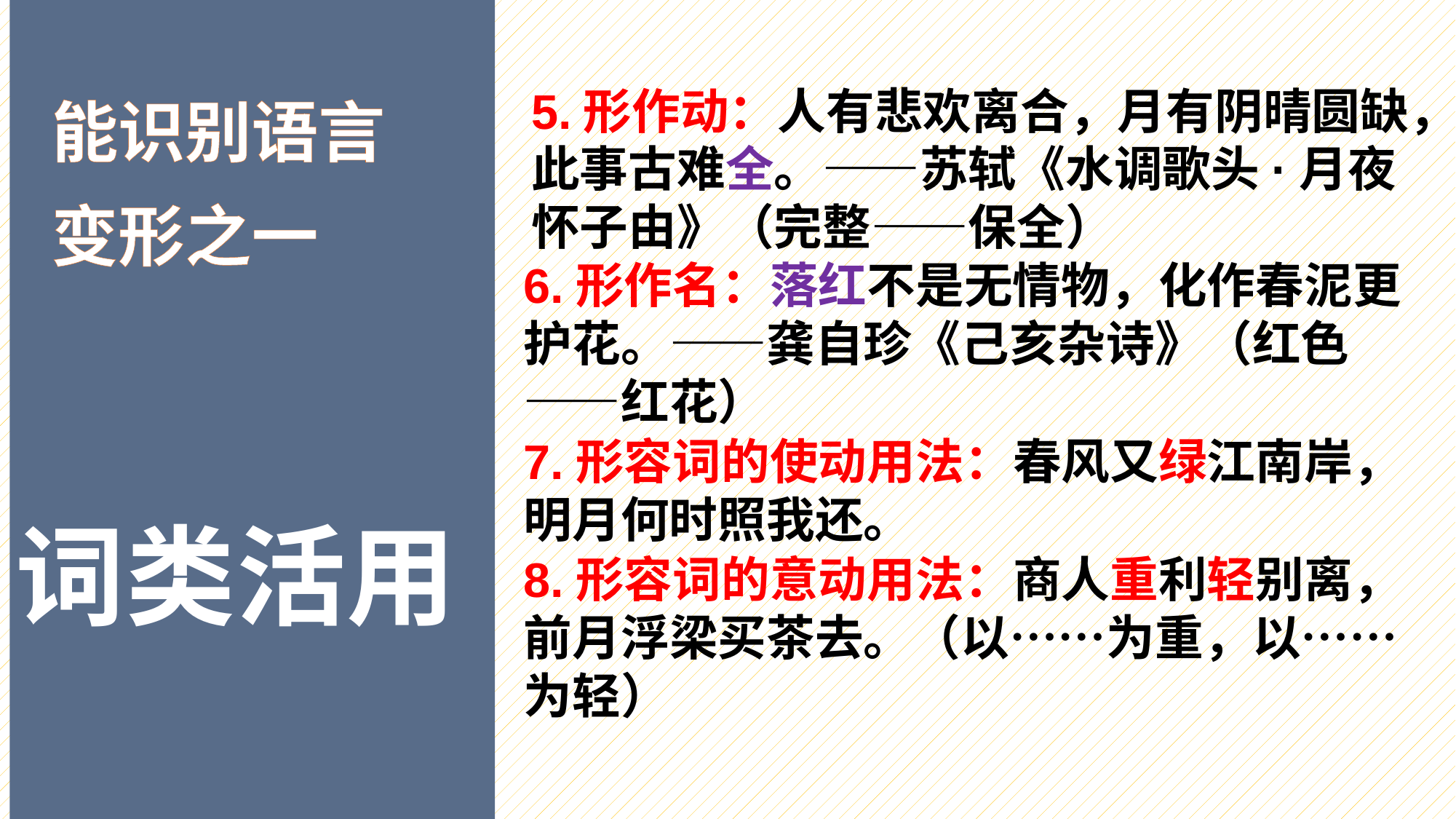

5.形作动：人有悲欢离合，月有阴晴圆缺，此事古难全。——苏轼《水调歌头·月夜怀子由》（完整——保全）
6.形作名：落红不是无情物，化作春泥更护花。——龚自珍《己亥杂诗》（红色——红花）
7.形容词的使动用法：春风又绿江南岸，明月何时照我还。
8.形容词的意动用法：商人重利轻别离，前月浮梁买茶去。（以……为重，以……为轻）
能识别语言变形之一
词类活用